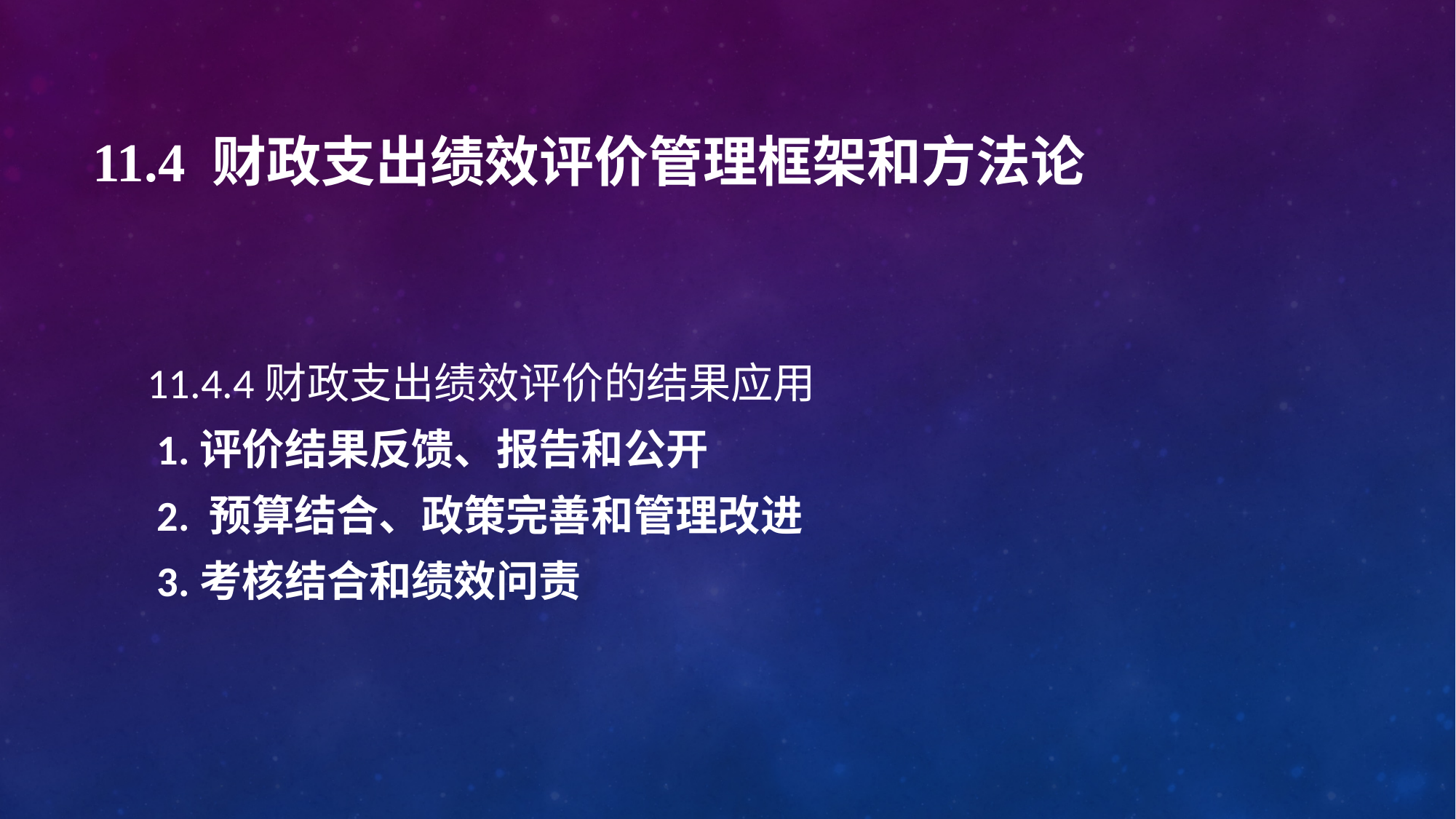

# 11.4 财政支出绩效评价管理框架和方法论
11.4.4财政支出绩效评价的结果应用
 1.评价结果反馈、报告和公开
 2. 预算结合、政策完善和管理改进
 3.考核结合和绩效问责